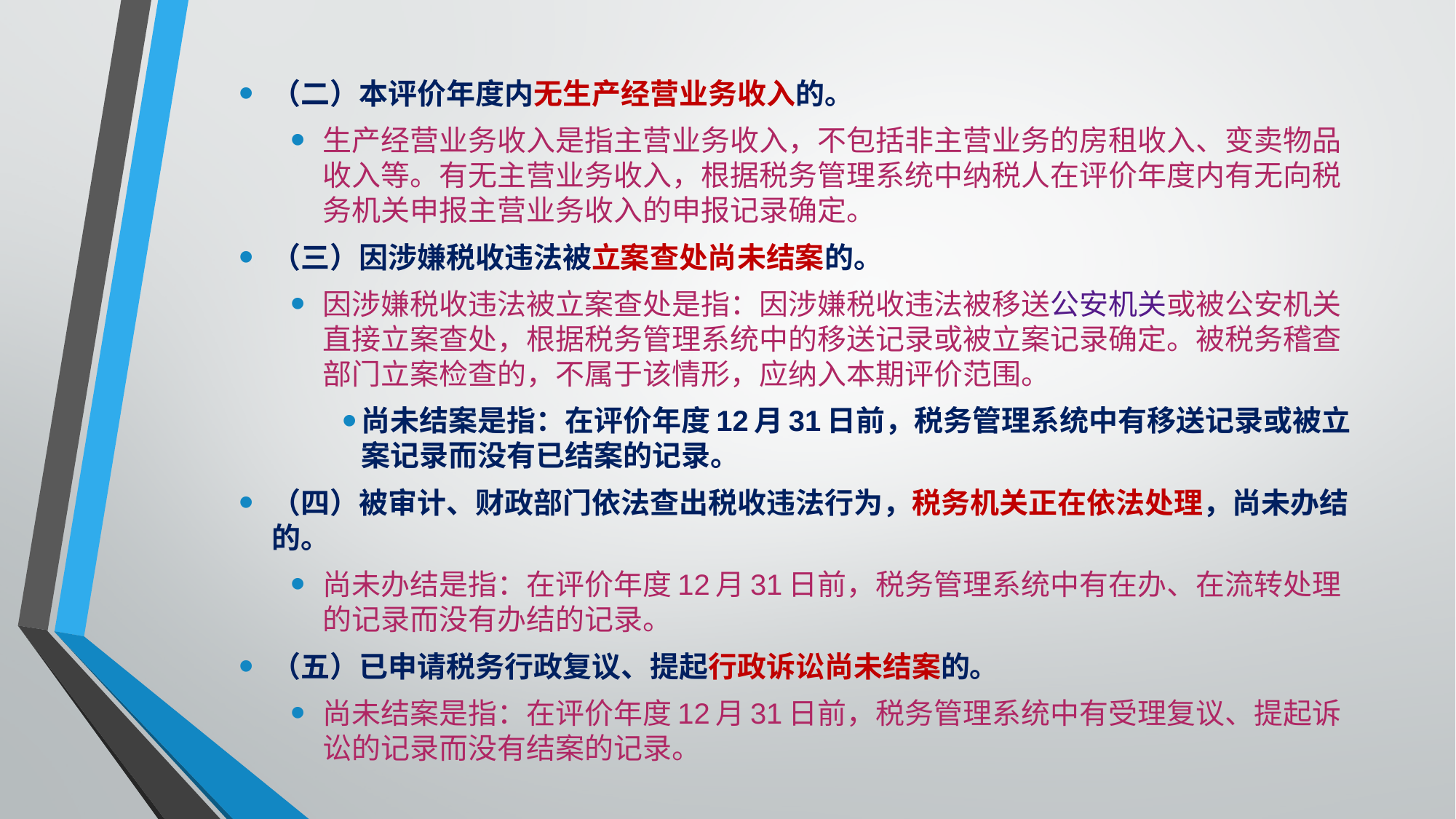

（二）本评价年度内无生产经营业务收入的。
生产经营业务收入是指主营业务收入，不包括非主营业务的房租收入、变卖物品收入等。有无主营业务收入，根据税务管理系统中纳税人在评价年度内有无向税务机关申报主营业务收入的申报记录确定。
（三）因涉嫌税收违法被立案查处尚未结案的。
因涉嫌税收违法被立案查处是指：因涉嫌税收违法被移送公安机关或被公安机关直接立案查处，根据税务管理系统中的移送记录或被立案记录确定。被税务稽查部门立案检查的，不属于该情形，应纳入本期评价范围。
尚未结案是指：在评价年度12月31日前，税务管理系统中有移送记录或被立案记录而没有已结案的记录。
（四）被审计、财政部门依法查出税收违法行为，税务机关正在依法处理，尚未办结的。
尚未办结是指：在评价年度12月31日前，税务管理系统中有在办、在流转处理的记录而没有办结的记录。
（五）已申请税务行政复议、提起行政诉讼尚未结案的。
尚未结案是指：在评价年度12月31日前，税务管理系统中有受理复议、提起诉讼的记录而没有结案的记录。